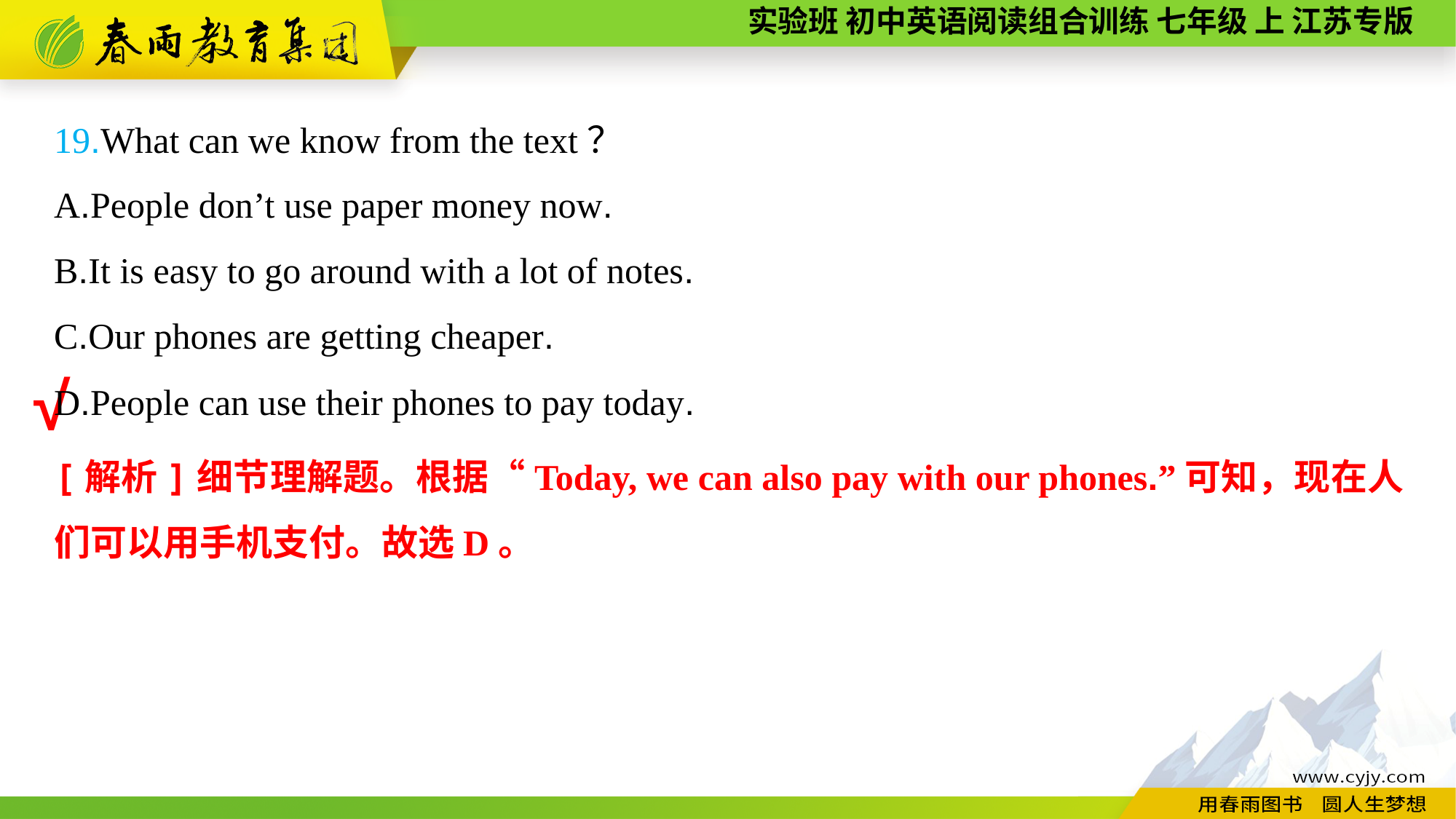

19.What can we know from the text？
A.People don’t use paper money now.
B.It is easy to go around with a lot of notes.
C.Our phones are getting cheaper.
D.People can use their phones to pay today.
√
[解析]细节理解题。根据“Today, we can also pay with our phones.”可知，现在人们可以用手机支付。故选D。